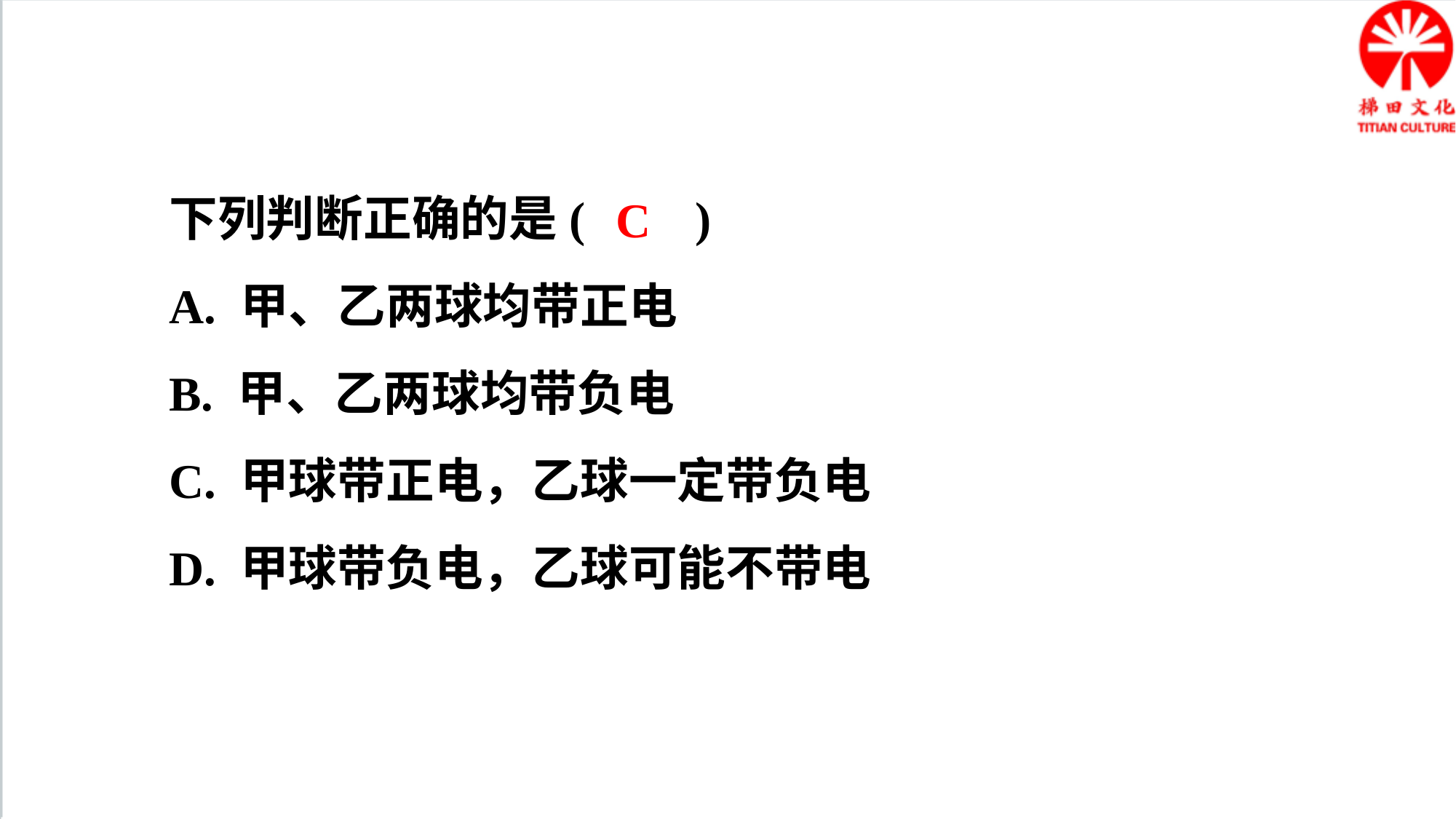

下列判断正确的是(         )
A. 甲、乙两球均带正电
B. 甲、乙两球均带负电
C. 甲球带正电，乙球一定带负电
D. 甲球带负电，乙球可能不带电
C